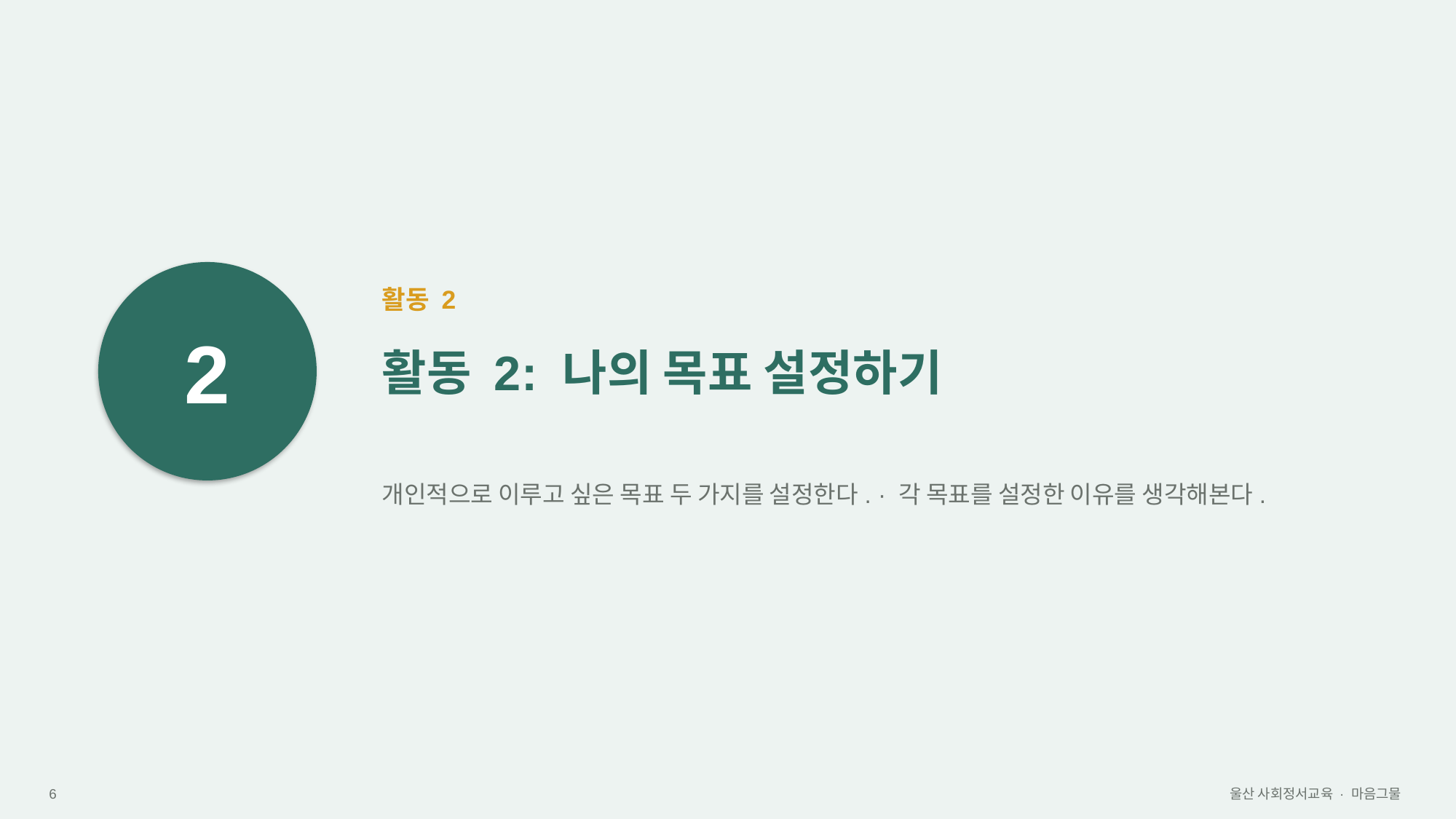

2
활동 2
활동 2: 나의 목표 설정하기
개인적으로 이루고 싶은 목표 두 가지를 설정한다. · 각 목표를 설정한 이유를 생각해본다.
6
울산 사회정서교육 · 마음그물